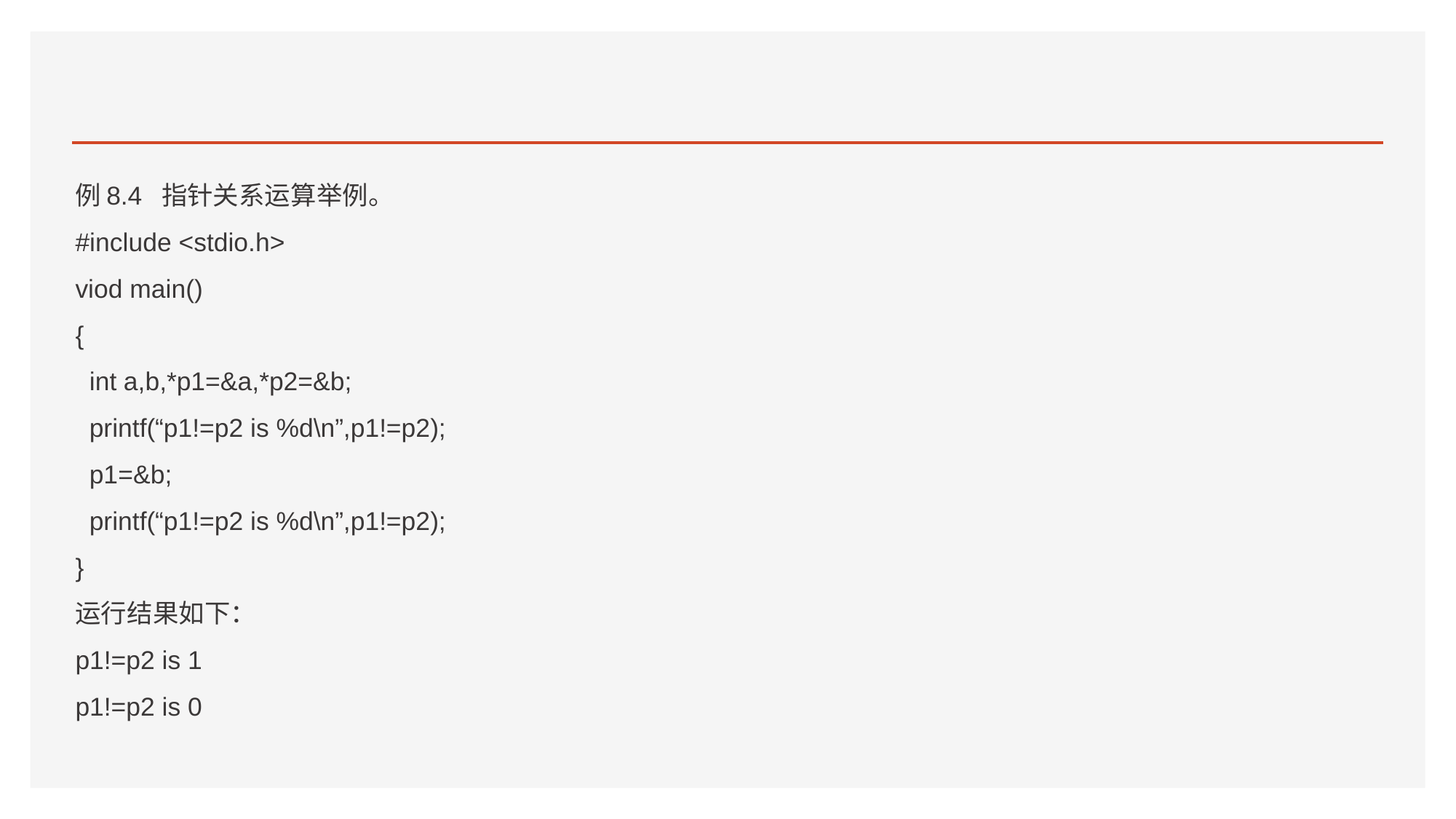

#
例8.4  指针关系运算举例。
#include <stdio.h>
viod main()
{
  int a,b,*p1=&a,*p2=&b;
  printf(“p1!=p2 is %d\n”,p1!=p2);
  p1=&b;
  printf(“p1!=p2 is %d\n”,p1!=p2);
}
运行结果如下：
p1!=p2 is 1
p1!=p2 is 0